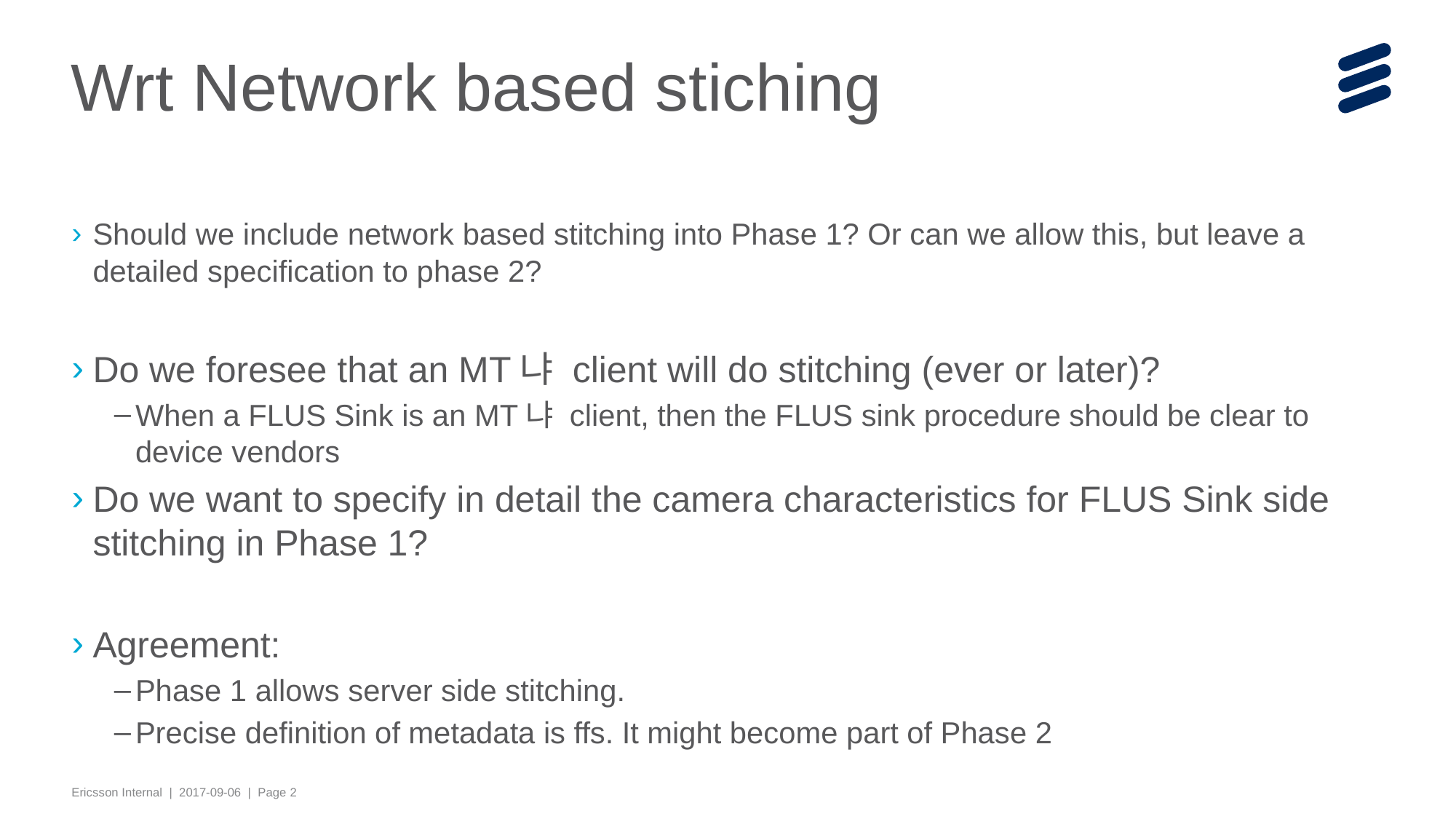

# Wrt Network based stiching
Should we include network based stitching into Phase 1? Or can we allow this, but leave a detailed specification to phase 2?

Do we foresee that an MT냐 client will do stitching (ever or later)?
When a FLUS Sink is an MT냐 client, then the FLUS sink procedure should be clear to device vendors
Do we want to specify in detail the camera characteristics for FLUS Sink side stitching in Phase 1?

Agreement:
Phase 1 allows server side stitching.
Precise definition of metadata is ffs. It might become part of Phase 2